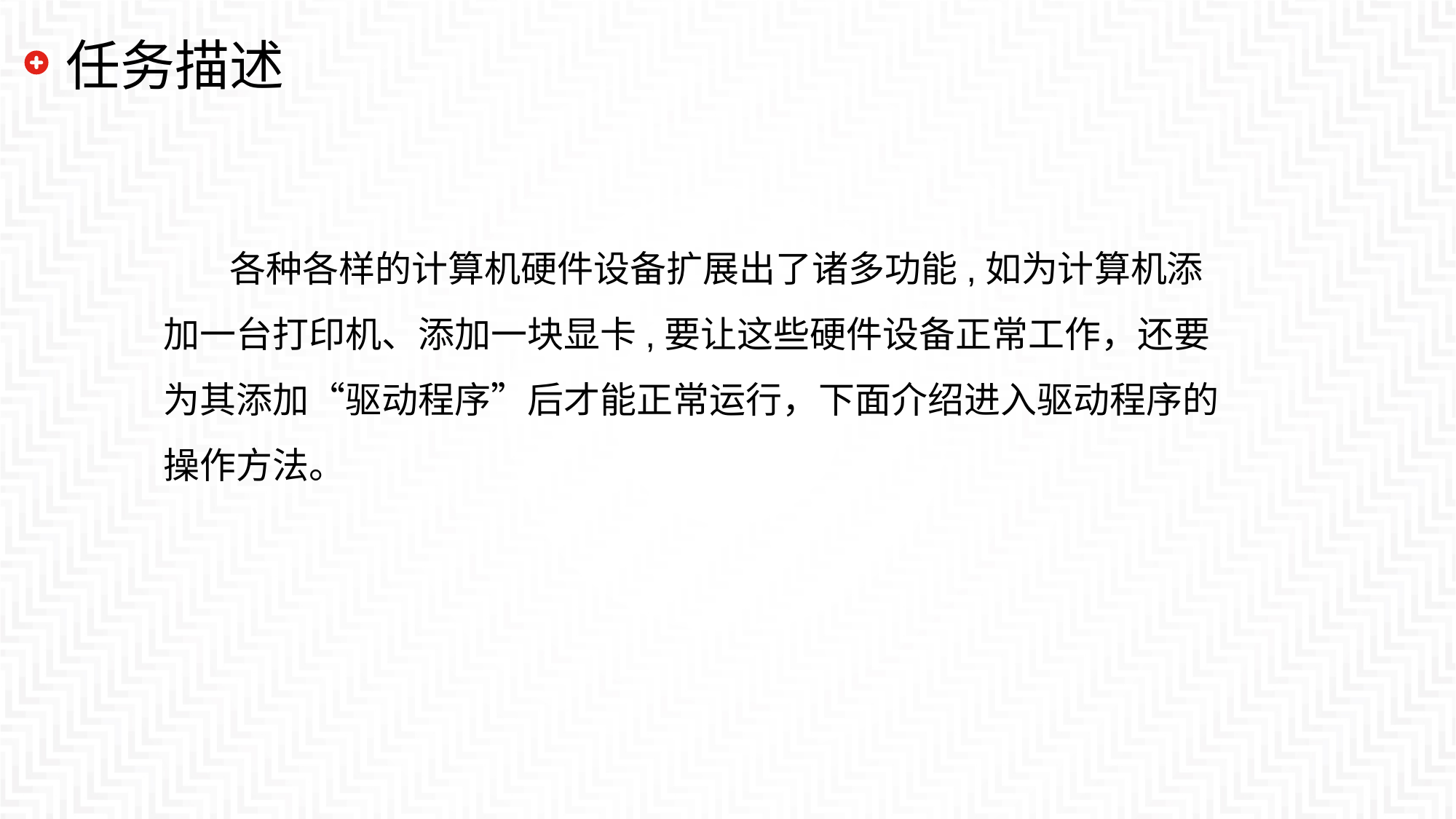

# 任务描述
       各种各样的计算机硬件设备扩展出了诸多功能,如为计算机添加一台打印机、添加一块显卡,要让这些硬件设备正常工作，还要为其添加“驱动程序”后才能正常运行，下面介绍进入驱动程序的操作方法。